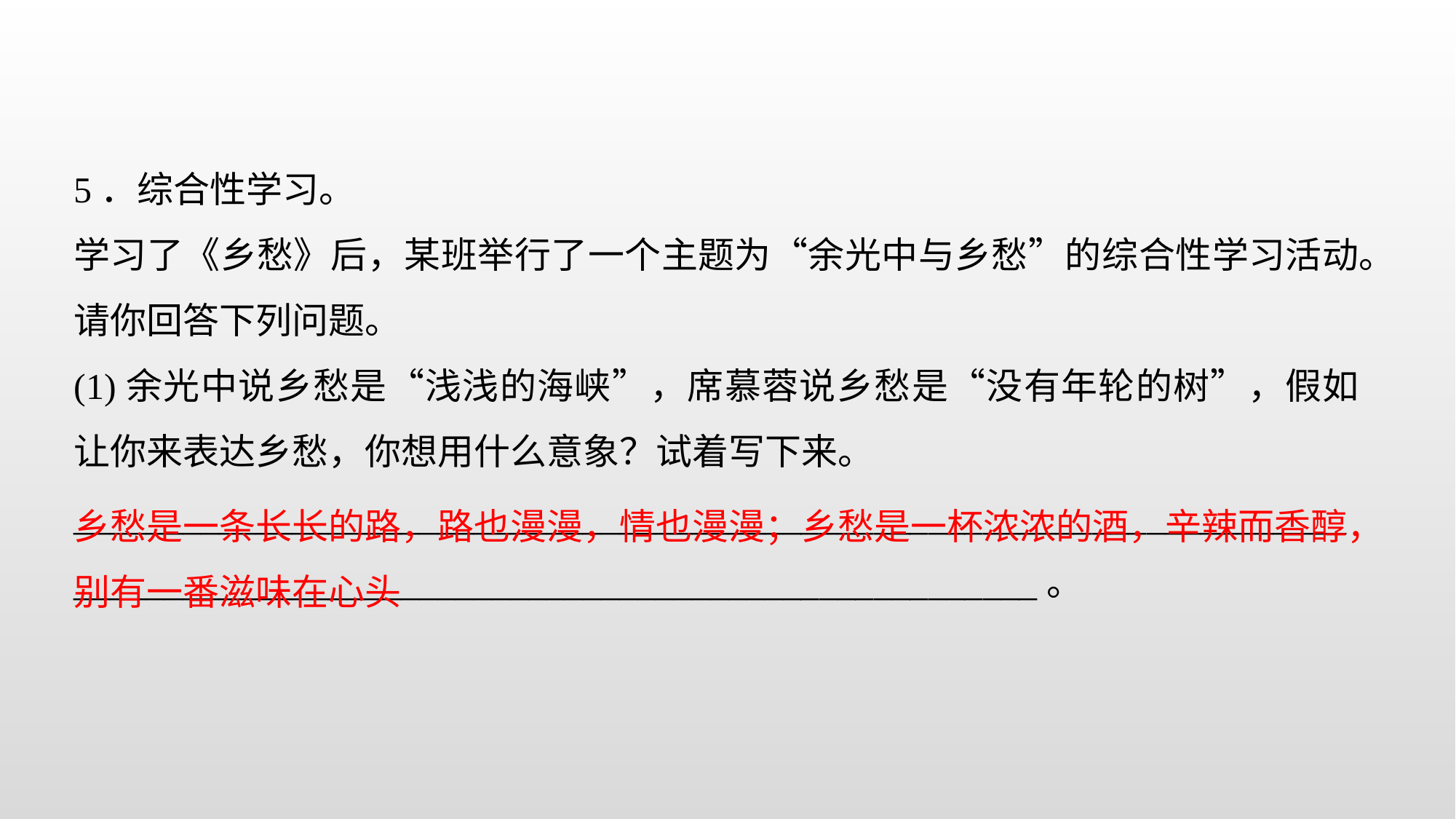

5．综合性学习。
学习了《乡愁》后，某班举行了一个主题为“余光中与乡愁”的综合性学习活动。请你回答下列问题。
(1)余光中说乡愁是“浅浅的海峡”，席慕蓉说乡愁是“没有年轮的树”，假如让你来表达乡愁，你想用什么意象？试着写下来。
___________________________________________________________________________________________________________________________。
乡愁是一条长长的路，路也漫漫，情也漫漫；乡愁是一杯浓浓的酒，辛辣而香醇，别有一番滋味在心头